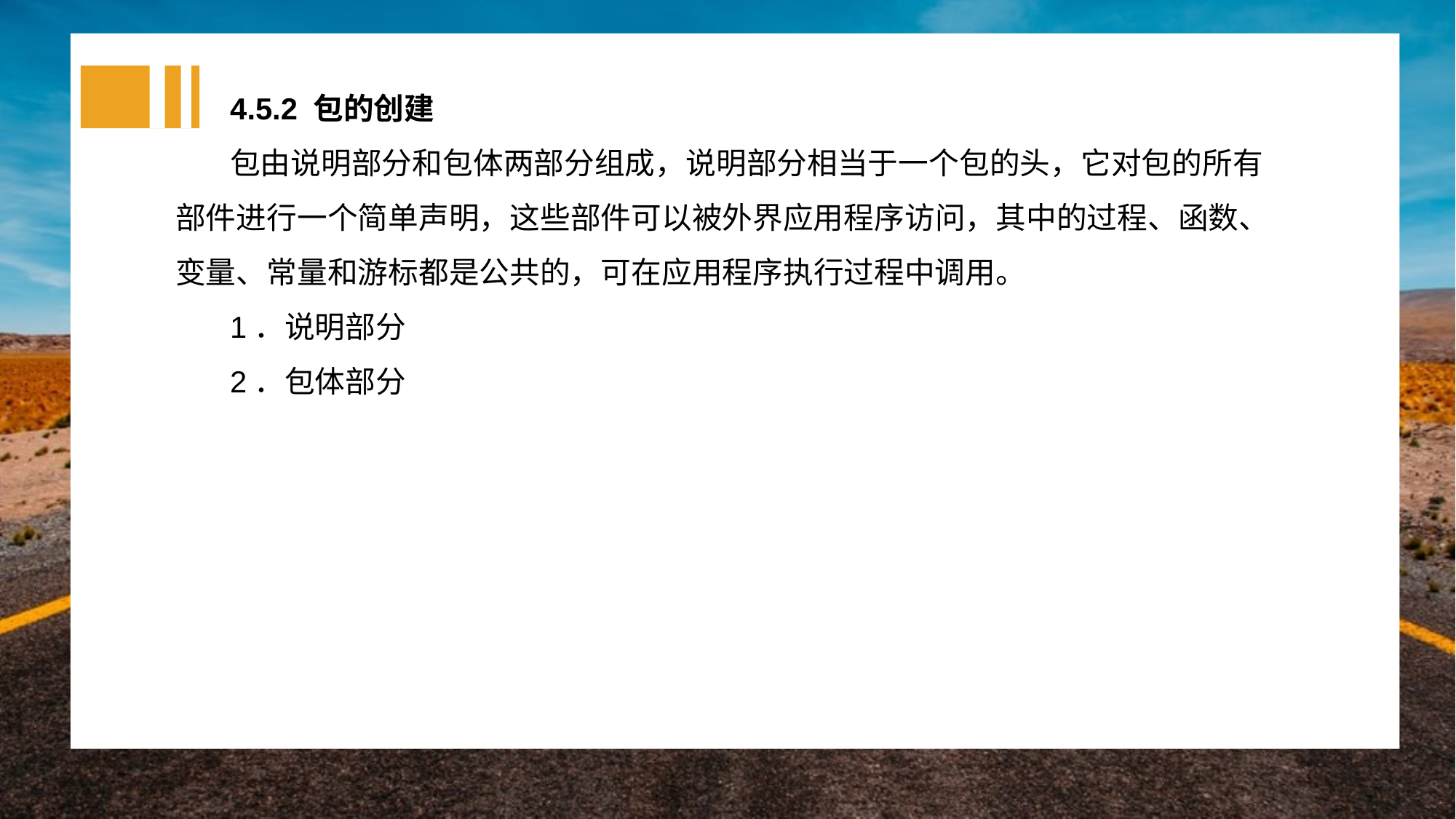

4.5.2 包的创建
包由说明部分和包体两部分组成，说明部分相当于一个包的头，它对包的所有部件进行一个简单声明，这些部件可以被外界应用程序访问，其中的过程、函数、变量、常量和游标都是公共的，可在应用程序执行过程中调用。
1．说明部分
2．包体部分